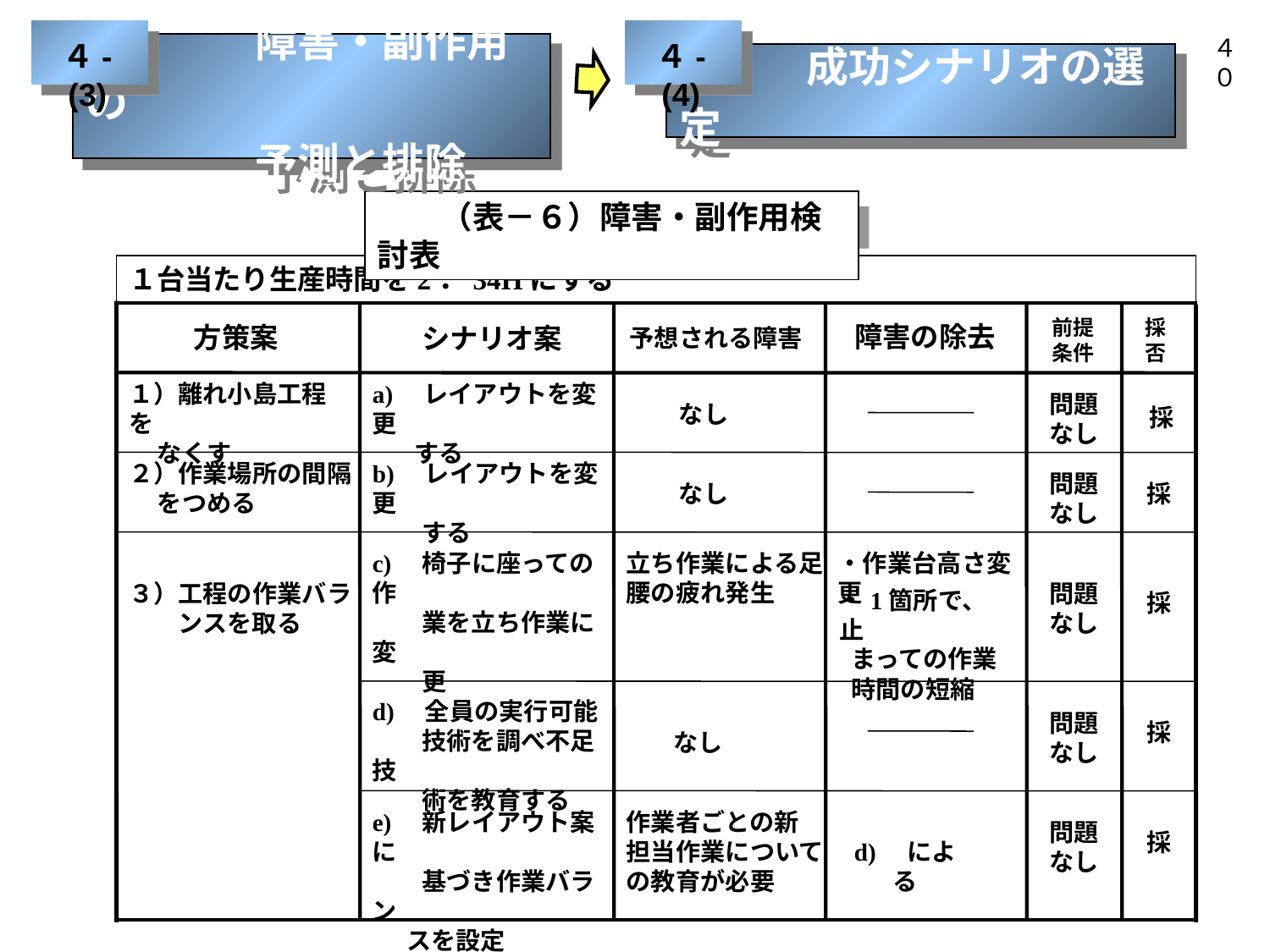

４-(3)

４-(4)
４０
　　　　障害・副作用の
　　　　予測と排除
　　　成功シナリオの選定

　　（表－６）障害・副作用検討表

１台当たり生産時間を2．34Hにする

採否
前提 条件
障害の除去
方策案
シナリオ案
予想される障害

１）離れ小島工程を
     なくす
a)　レイアウトを変更
　   する
問題なし
なし
採

２）作業場所の間隔
     をつめる

b)　レイアウトを変更
　　する
問題なし
なし
採

c)　椅子に座っての作
　　業を立ち作業に変
　　更
立ち作業による足腰の疲れ発生
・作業台高さ変更
３）工程の作業バラ
　　ンスを取る
問題なし
・1箇所で、止
  まっての作業
  時間の短縮
採

d)　全員の実行可能
　　技術を調べ不足技
　　術を教育する
問題なし
採
なし

e)　新レイアウト案に
　　基づき作業バラン
      スを設定
作業者ごとの新担当作業についての教育が必要
問題なし
採
d)　による